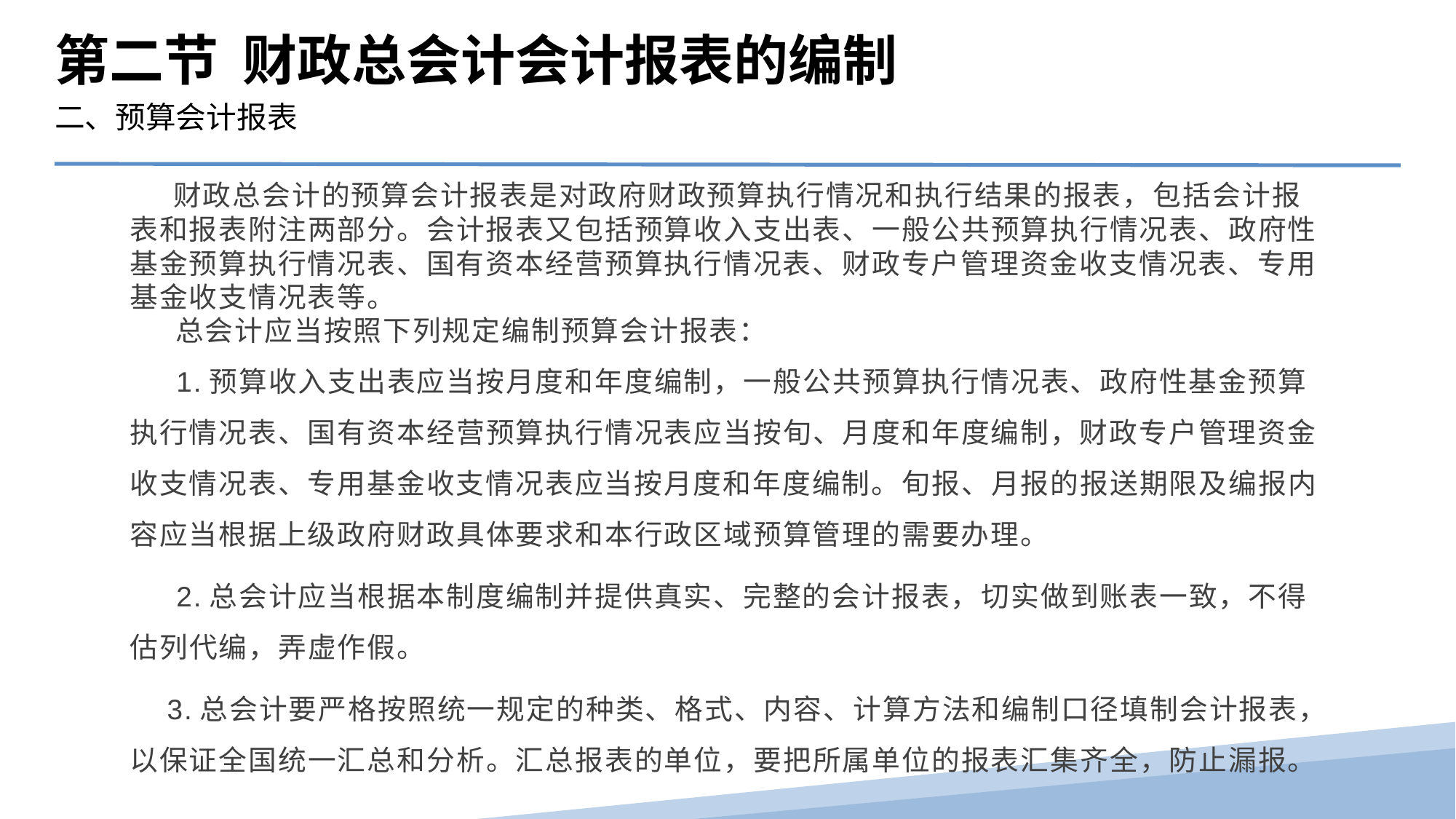

第二节  财政总会计会计报表的编制
二、预算会计报表
     财政总会计的预算会计报表是对政府财政预算执行情况和执行结果的报表，包括会计报表和报表附注两部分。会计报表又包括预算收入支出表、一般公共预算执行情况表、政府性基金预算执行情况表、国有资本经营预算执行情况表、财政专户管理资金收支情况表、专用基金收支情况表等。
     总会计应当按照下列规定编制预算会计报表：
     1.预算收入支出表应当按月度和年度编制，一般公共预算执行情况表、政府性基金预算执行情况表、国有资本经营预算执行情况表应当按旬、月度和年度编制，财政专户管理资金收支情况表、专用基金收支情况表应当按月度和年度编制。旬报、月报的报送期限及编报内容应当根据上级政府财政具体要求和本行政区域预算管理的需要办理。
     2.总会计应当根据本制度编制并提供真实、完整的会计报表，切实做到账表一致，不得估列代编，弄虚作假。
    3.总会计要严格按照统一规定的种类、格式、内容、计算方法和编制口径填制会计报表，以保证全国统一汇总和分析。汇总报表的单位，要把所属单位的报表汇集齐全，防止漏报。